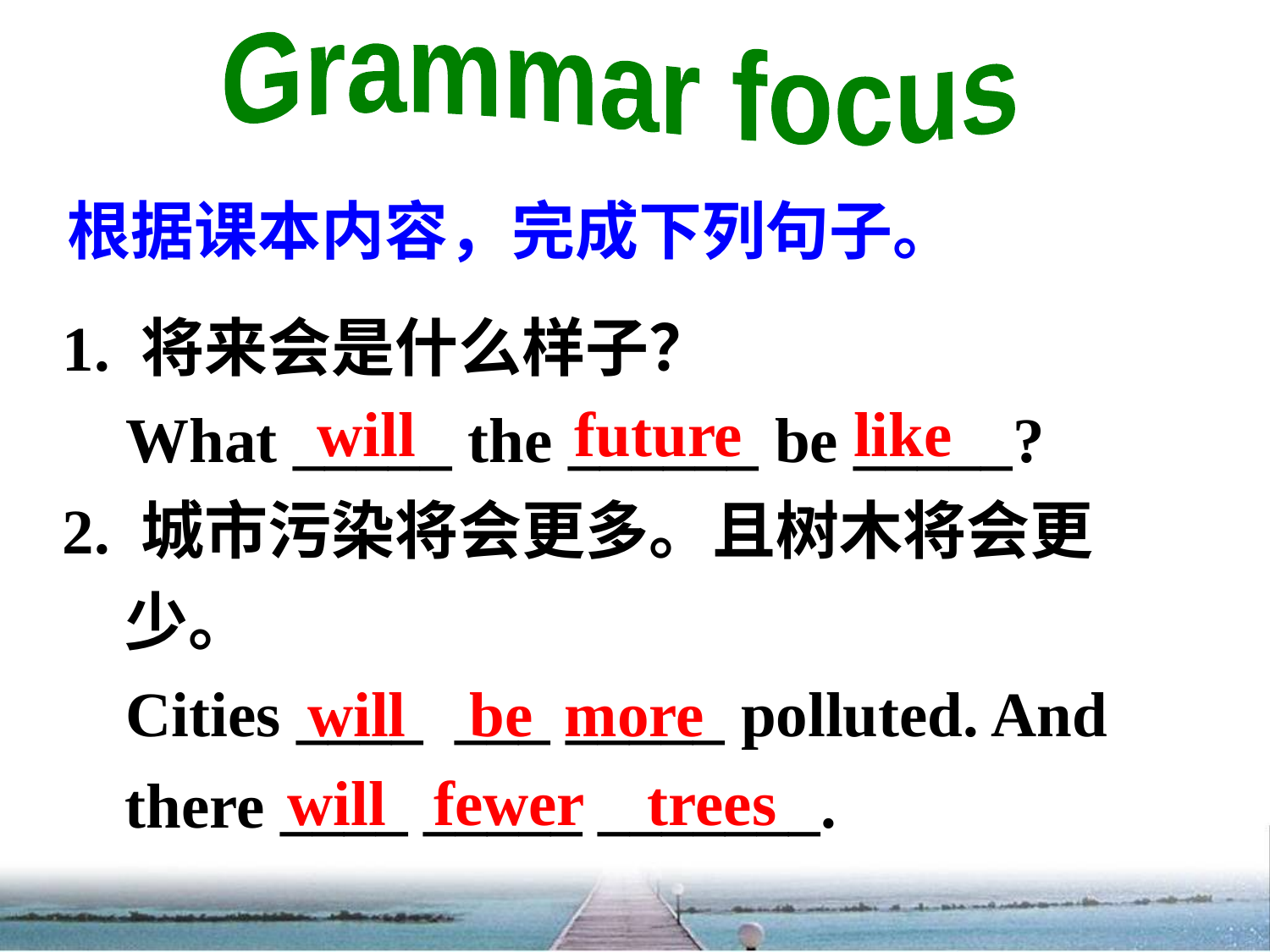

Grammar focus
根据课本内容，完成下列句子。
1. 将来会是什么样子？
    What _____ the ______ be _____?
2. 城市污染将会更多。且树木将会更少。
    Cities ____  ___ _____ polluted. And there ____ _____ _______.
will          future       like
will    be  more
will   fewer    trees